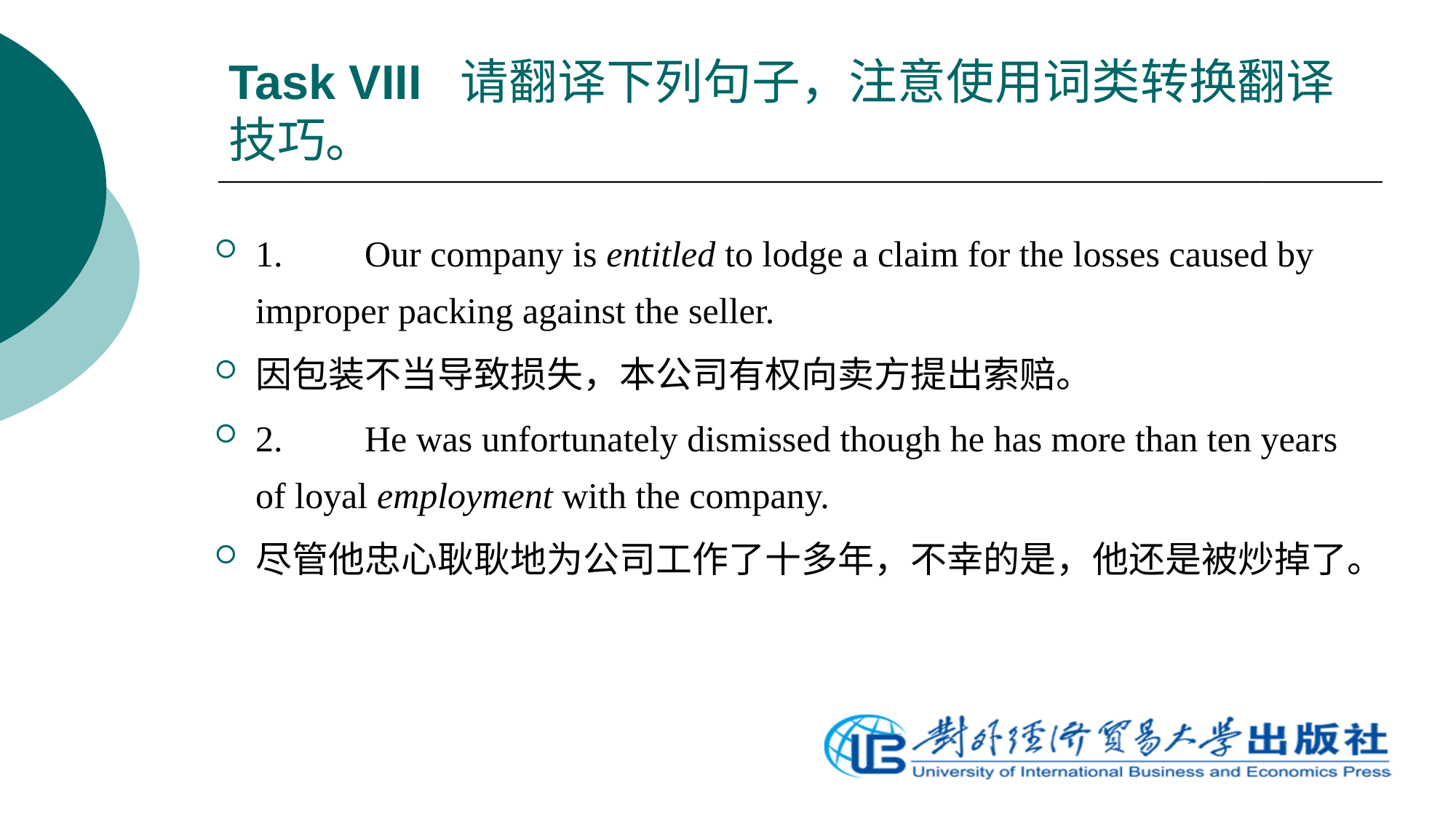

# Task VIII  请翻译下列句子，注意使用词类转换翻译技巧。
1.	Our company is entitled to lodge a claim for the losses caused by improper packing against the seller.
因包装不当导致损失，本公司有权向卖方提出索赔。
2.	He was unfortunately dismissed though he has more than ten years of loyal employment with the company.
尽管他忠心耿耿地为公司工作了十多年，不幸的是，他还是被炒掉了。